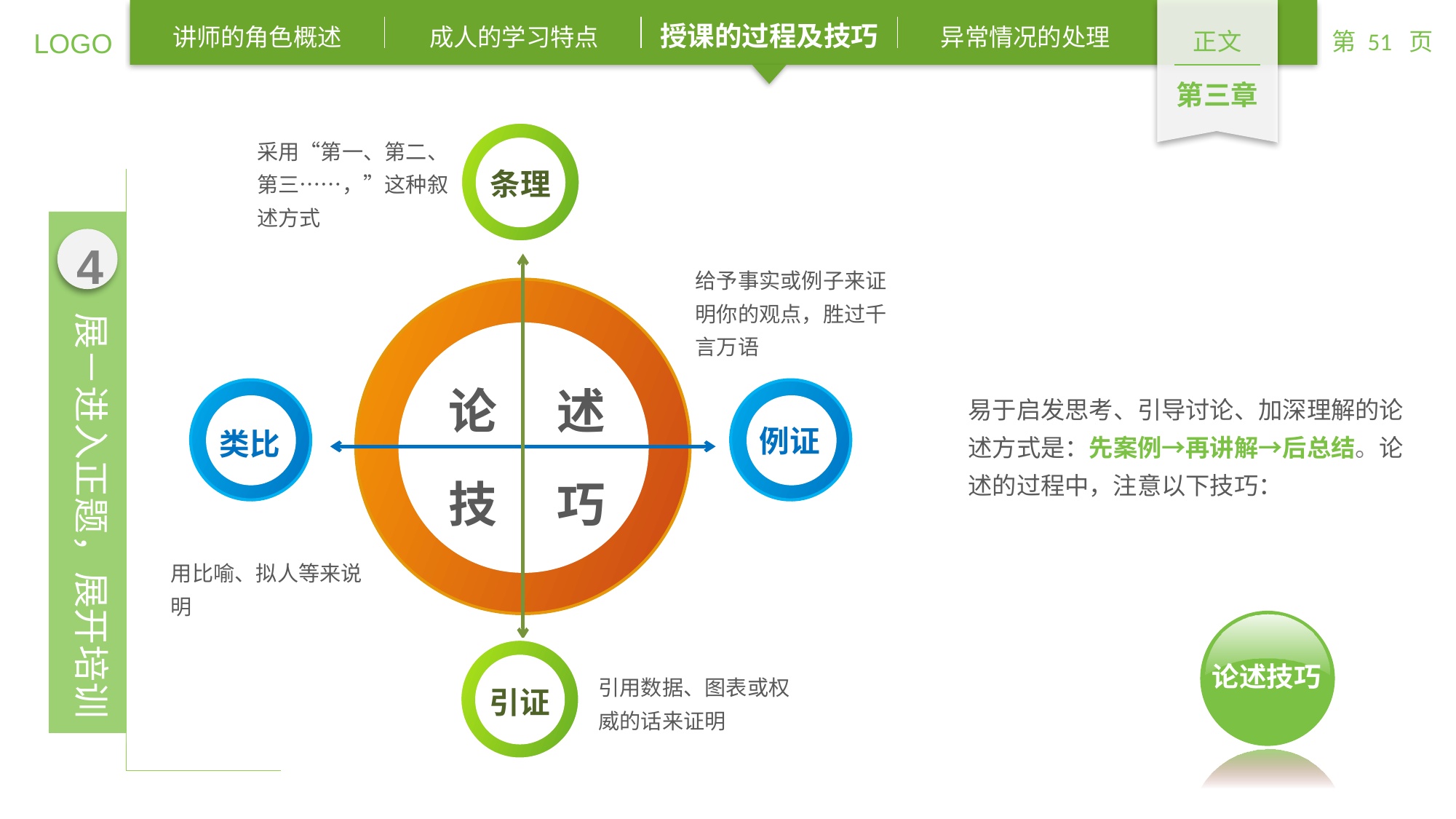

采用“第一、第二、第三……，”这种叙述方式
条理
给予事实或例子来证明你的观点，胜过千言万语
论
述
易于启发思考、引导讨论、加深理解的论述方式是：先案例→再讲解→后总结。论述的过程中，注意以下技巧：
例证
类比
技
巧
用比喻、拟人等来说明
引用数据、图表或权威的话来证明
引证